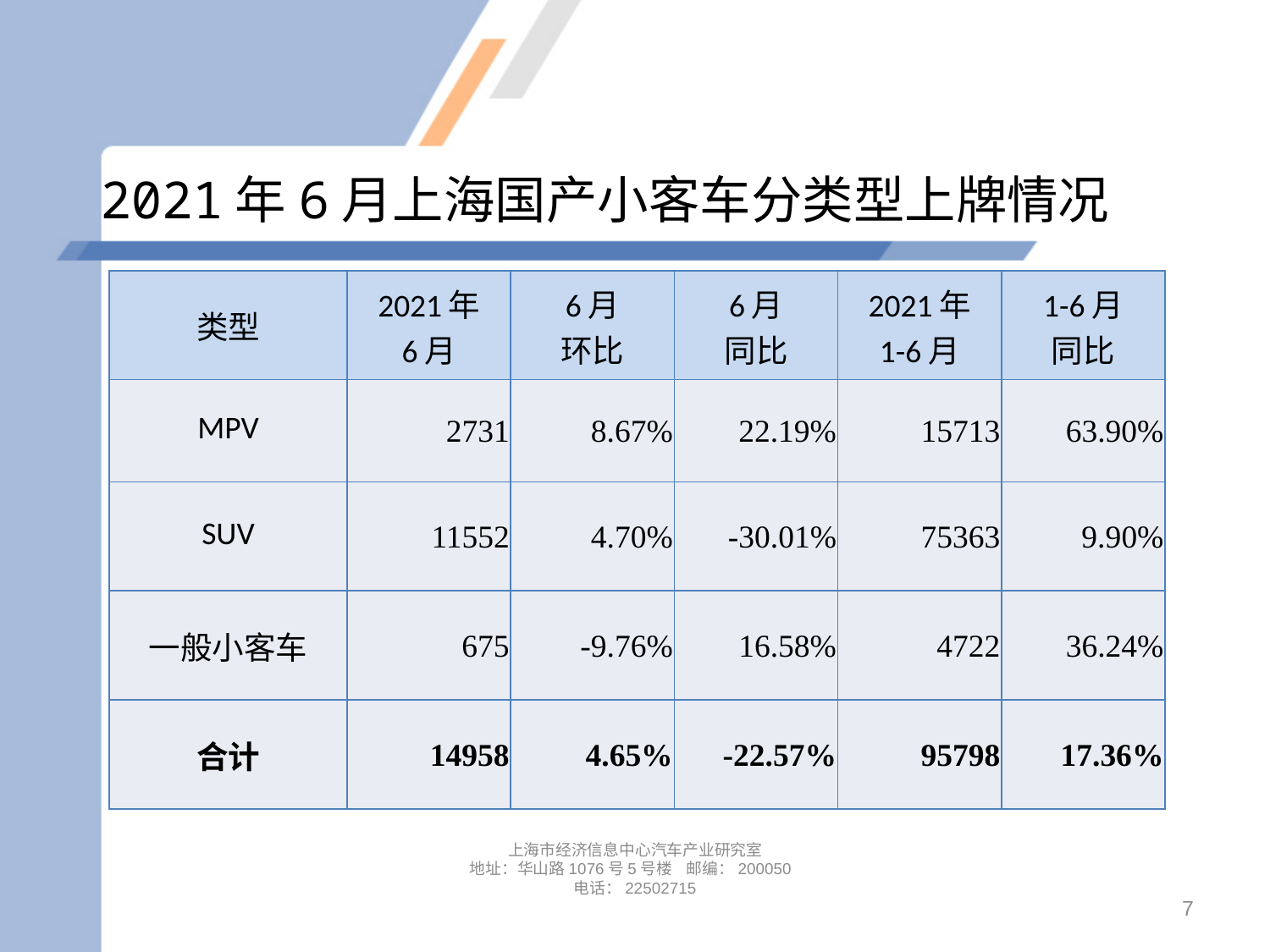

# 2021年6月上海国产小客车分类型上牌情况
| 类型 | 2021年 6月 | 6月 环比 | 6月 同比 | 2021年 1-6月 | 1-6月 同比 |
| --- | --- | --- | --- | --- | --- |
| MPV | 2731 | 8.67% | 22.19% | 15713 | 63.90% |
| SUV | 11552 | 4.70% | -30.01% | 75363 | 9.90% |
| 一般小客车 | 675 | -9.76% | 16.58% | 4722 | 36.24% |
| 合计 | 14958 | 4.65% | -22.57% | 95798 | 17.36% |
上海市经济信息中心汽车产业研究室
地址：华山路1076号5号楼    邮编：200050
电话：22502715

7